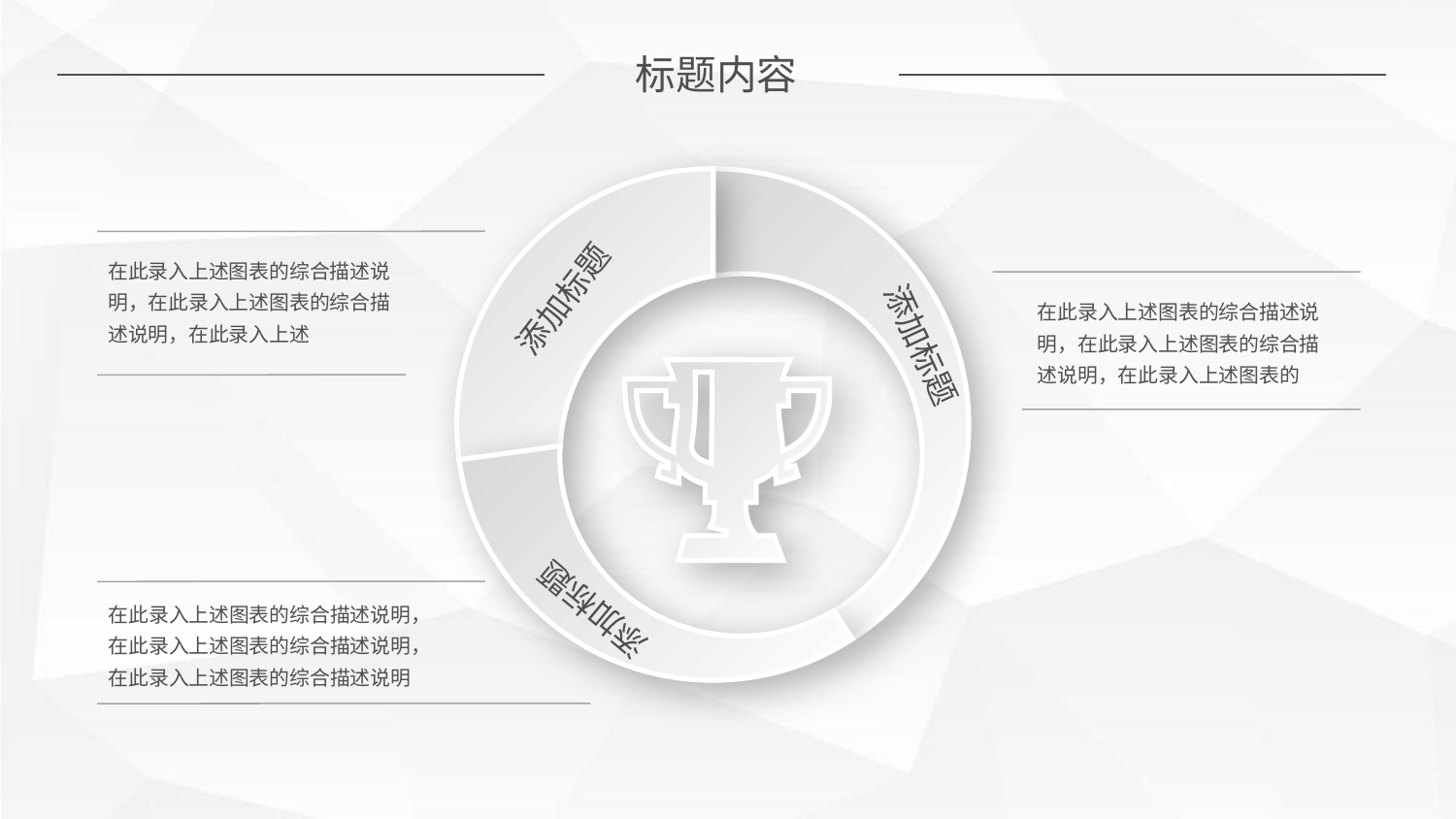

标题内容

在此录入上述图表的综合描述说明，在此录入上述图表的综合描述说明，在此录入上述

添加标题
在此录入上述图表的综合描述说明，在此录入上述图表的综合描述说明，在此录入上述图表的
添加标题

添加标题
在此录入上述图表的综合描述说明，在此录入上述图表的综合描述说明，在此录入上述图表的综合描述说明